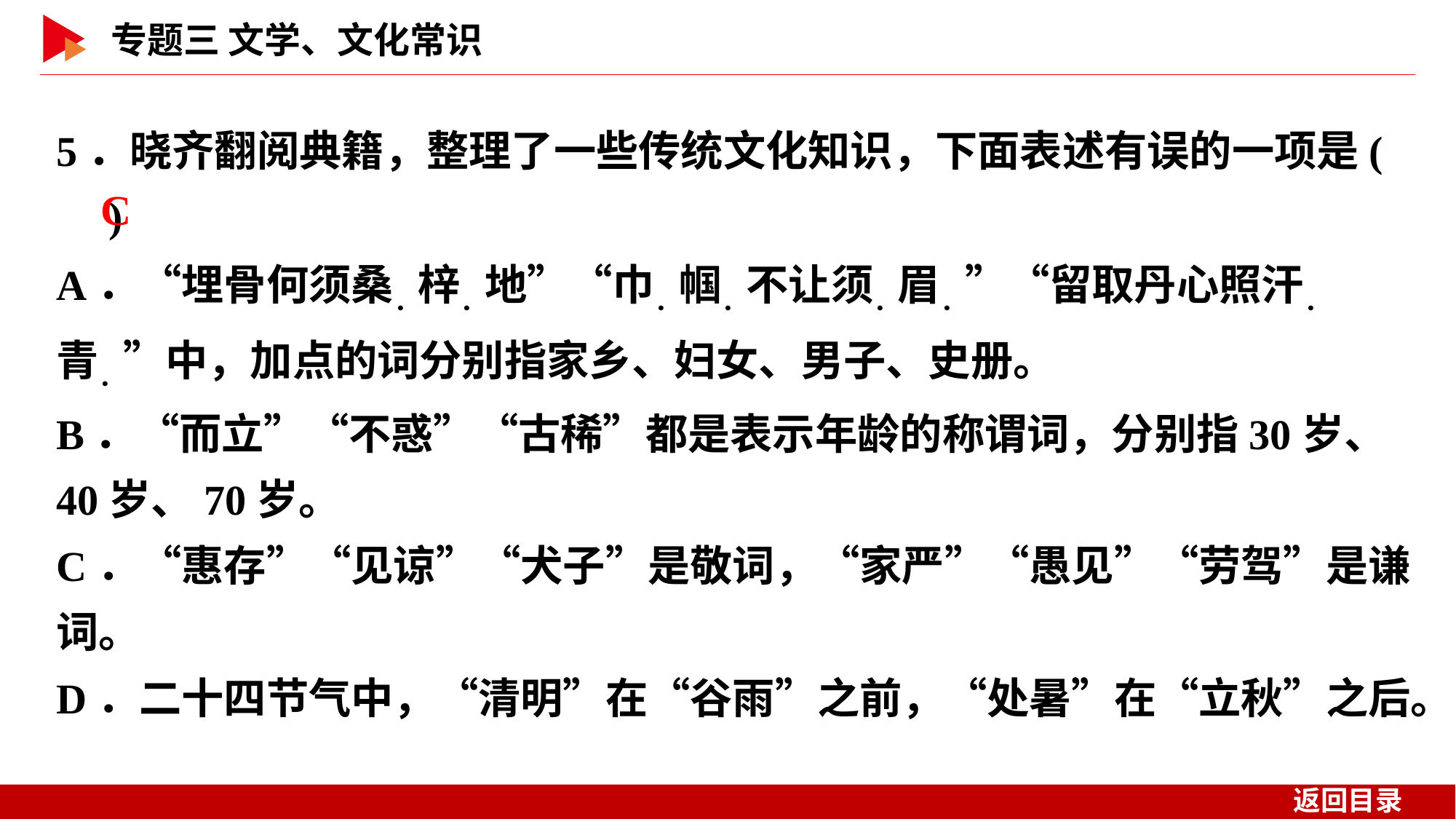

5．晓齐翻阅典籍，整理了一些传统文化知识，下面表述有误的一项是(        )
A．“埋骨何须桑．梓．地”“巾．帼．不让须．眉．”“留取丹心照汗．青．”中，加点的词分别指家乡、妇女、男子、史册。
B．“而立”“不惑”“古稀”都是表示年龄的称谓词，分别指30岁、40岁、70岁。
C．“惠存”“见谅”“犬子”是敬词，“家严”“愚见”“劳驾”是谦词。
D．二十四节气中，“清明”在“谷雨”之前，“处暑”在“立秋”之后。
   C